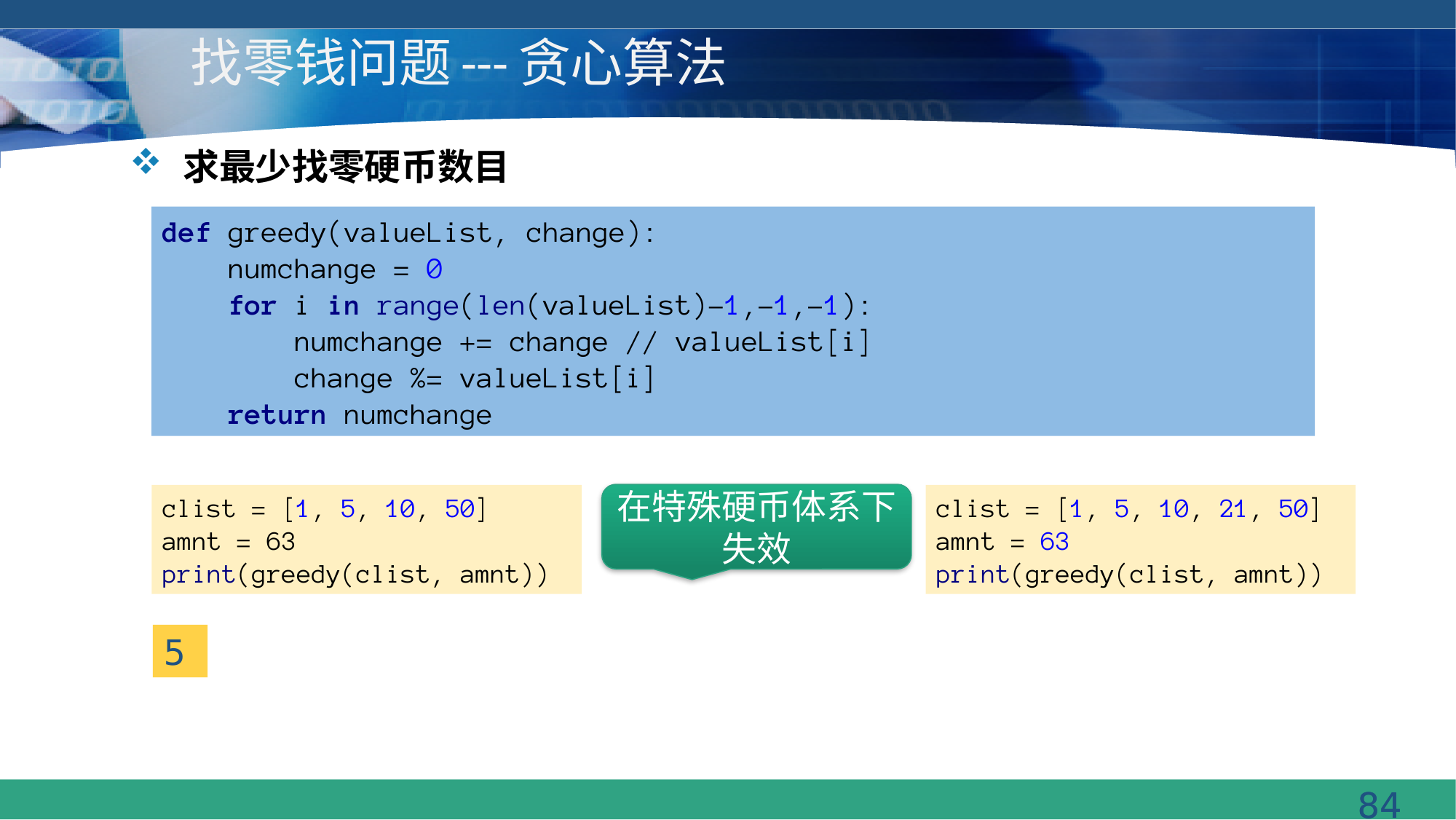

# 找零钱问题---贪心算法
求最少找零硬币数目
def greedy(valueList, change):
    numchange = 0
    for i in range(len(valueList)-1,-1,-1):
        numchange += change // valueList[i]
        change %= valueList[i]
    return numchange
clist = [1, 5, 10, 50]
amnt = 63
print(greedy(clist, amnt))
在特殊硬币体系下失效
clist = [1, 5, 10, 21, 50]
amnt = 63
print(greedy(clist, amnt))
5